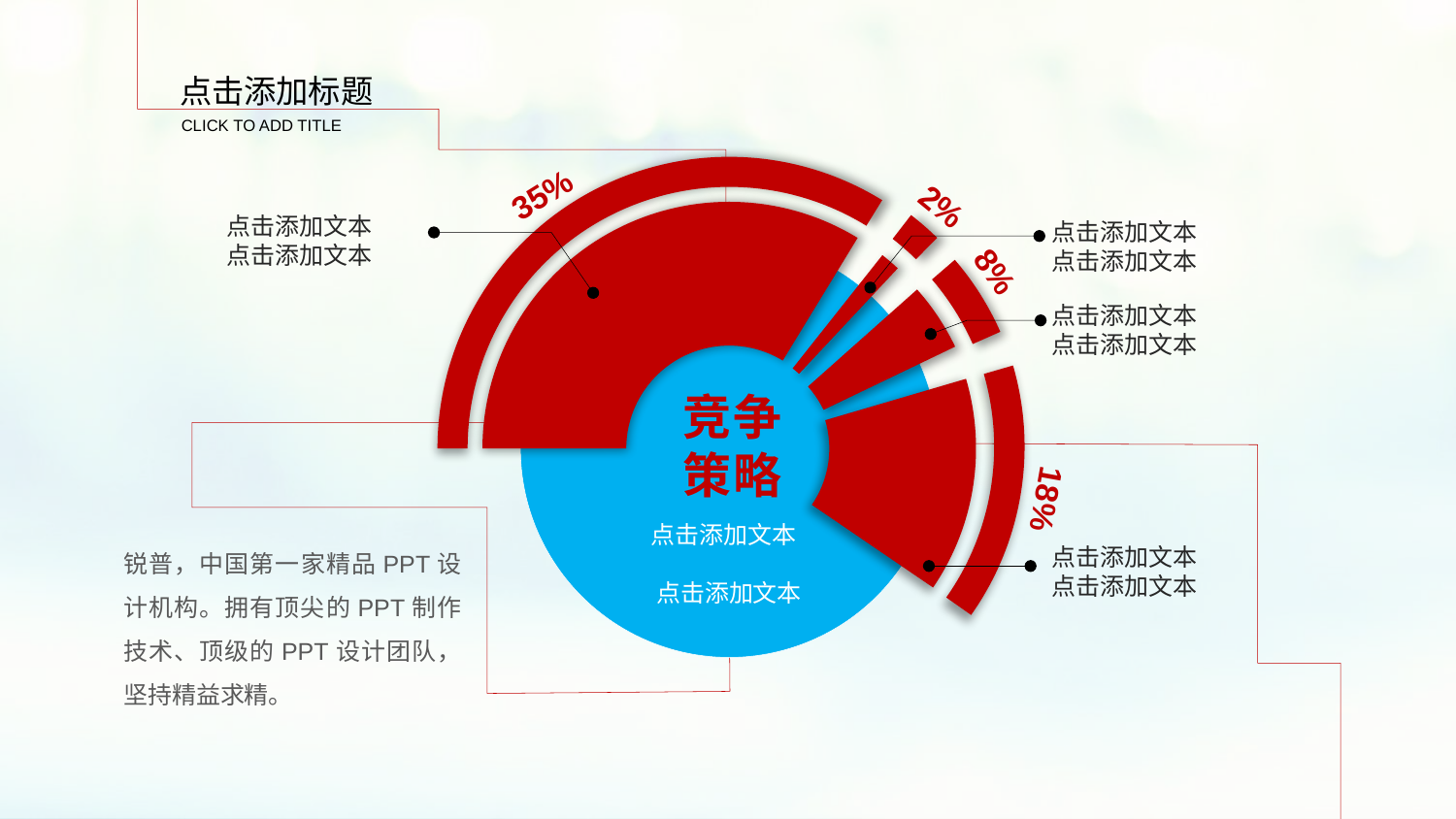

点击添加标题
CLICK TO ADD TITLE

35%
2%
点击添加文本
点击添加文本

点击添加文本
点击添加文本

竞争
策略
8%
点击添加文本
点击添加文本

18%

点击添加文本
点击添加文本
锐普，中国第一家精品PPT设计机构。拥有顶尖的PPT制作技术、顶级的PPT设计团队，坚持精益求精。
点击添加文本
点击添加文本